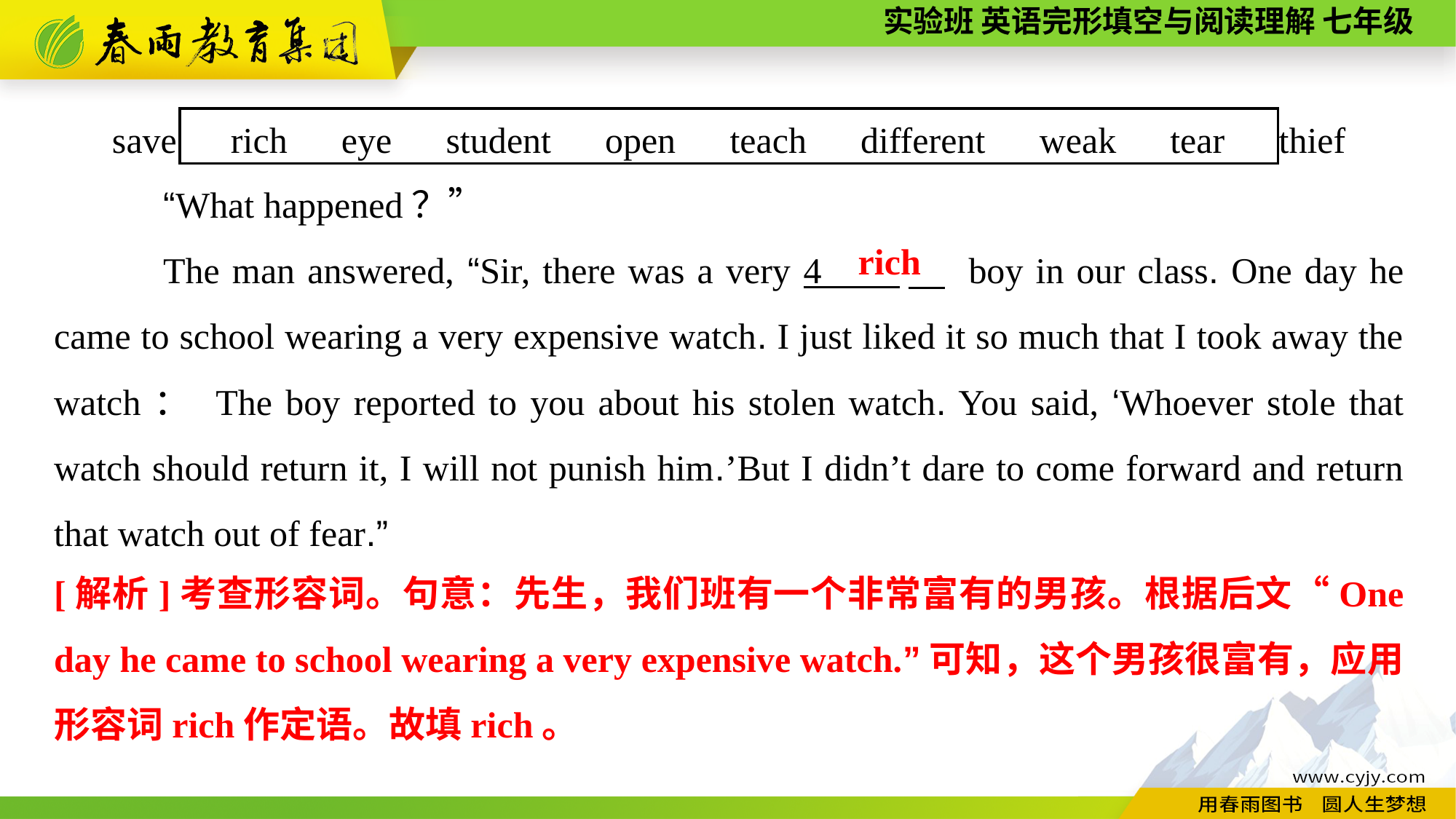

save　rich　eye　student　open　teach　different　weak　tear　thief
“What happened？”
The man answered, “Sir, there was a very 4      　 boy in our class. One day he came to school wearing a very expensive watch. I just liked it so much that I took away the watch： The boy reported to you about his stolen watch. You said, ‘Whoever stole that watch should return it, I will not punish him.’But I didn’t dare to come forward and return that watch out of fear.”

rich
[解析]考查形容词。句意：先生，我们班有一个非常富有的男孩。根据后文“One day he came to school wearing a very expensive watch.”可知，这个男孩很富有，应用形容词rich作定语。故填rich。